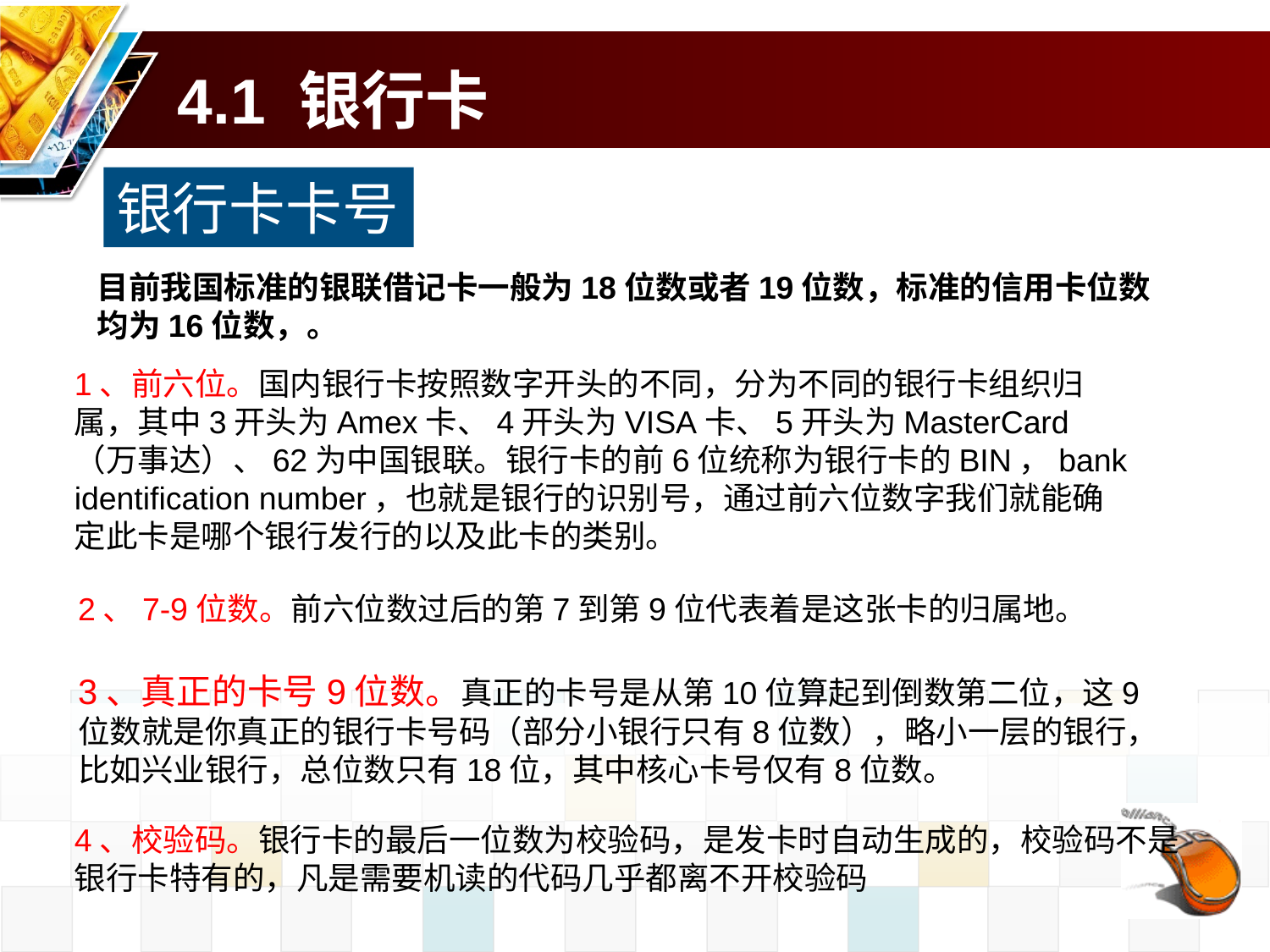

# 4.1 银行卡
银行卡卡号
目前我国标准的银联借记卡一般为18位数或者19位数，标准的信用卡位数均为16位数，。
1、前六位。国内银行卡按照数字开头的不同，分为不同的银行卡组织归属，其中3开头为Amex卡、4开头为VISA卡、5开头为MasterCard（万事达）、62为中国银联。银行卡的前6位统称为银行卡的BIN，bank identification number，也就是银行的识别号，通过前六位数字我们就能确定此卡是哪个银行发行的以及此卡的类别。
2、7-9位数。前六位数过后的第7到第9位代表着是这张卡的归属地。
3、真正的卡号9位数。真正的卡号是从第10位算起到倒数第二位，这9位数就是你真正的银行卡号码（部分小银行只有8位数），略小一层的银行，比如兴业银行，总位数只有18位，其中核心卡号仅有8位数。
4、校验码。银行卡的最后一位数为校验码，是发卡时自动生成的，校验码不是银行卡特有的，凡是需要机读的代码几乎都离不开校验码